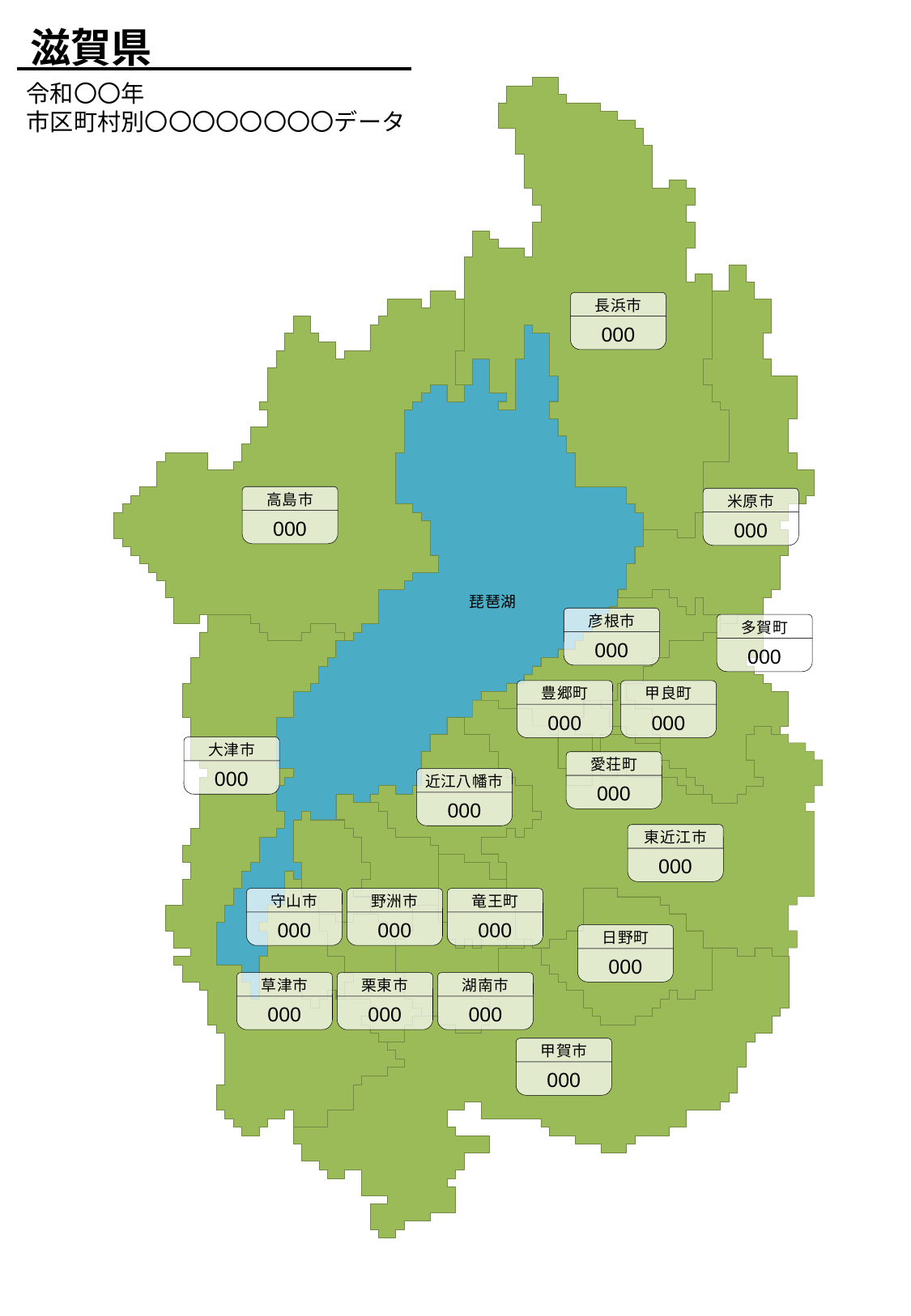

滋賀県
令和〇〇年
市区町村別〇〇〇〇〇〇〇〇データ

長浜市
000
高島市
000
米原市
000
琵琶湖
彦根市
000
多賀町
000
豊郷町
000
甲良町
000
大津市
000
愛荘町
000
近江八幡市
000
東近江市
000
守山市
000
野洲市
000
竜王町
000
日野町
000
草津市
000
栗東市
000
湖南市
000
甲賀市
000